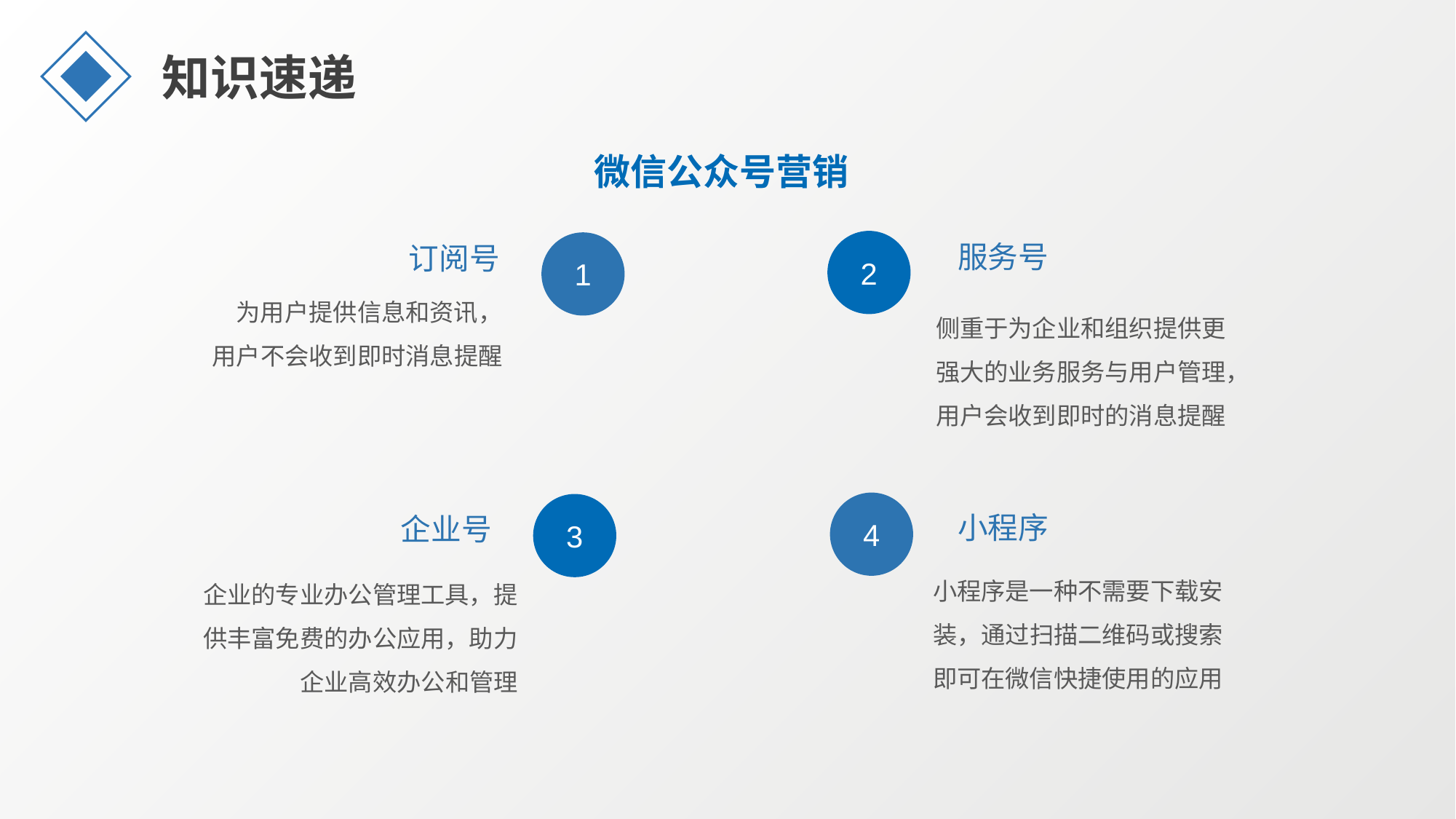

知识速递
微信公众号营销
2
服务号
1
订阅号
为用户提供信息和资讯，
用户不会收到即时消息提醒
侧重于为企业和组织提供更强大的业务服务与用户管理，用户会收到即时的消息提醒
4
3
小程序
企业号
企业的专业办公管理工具，提供丰富免费的办公应用，助力企业高效办公和管理
小程序是一种不需要下载安装，通过扫描二维码或搜索即可在微信快捷使用的应用